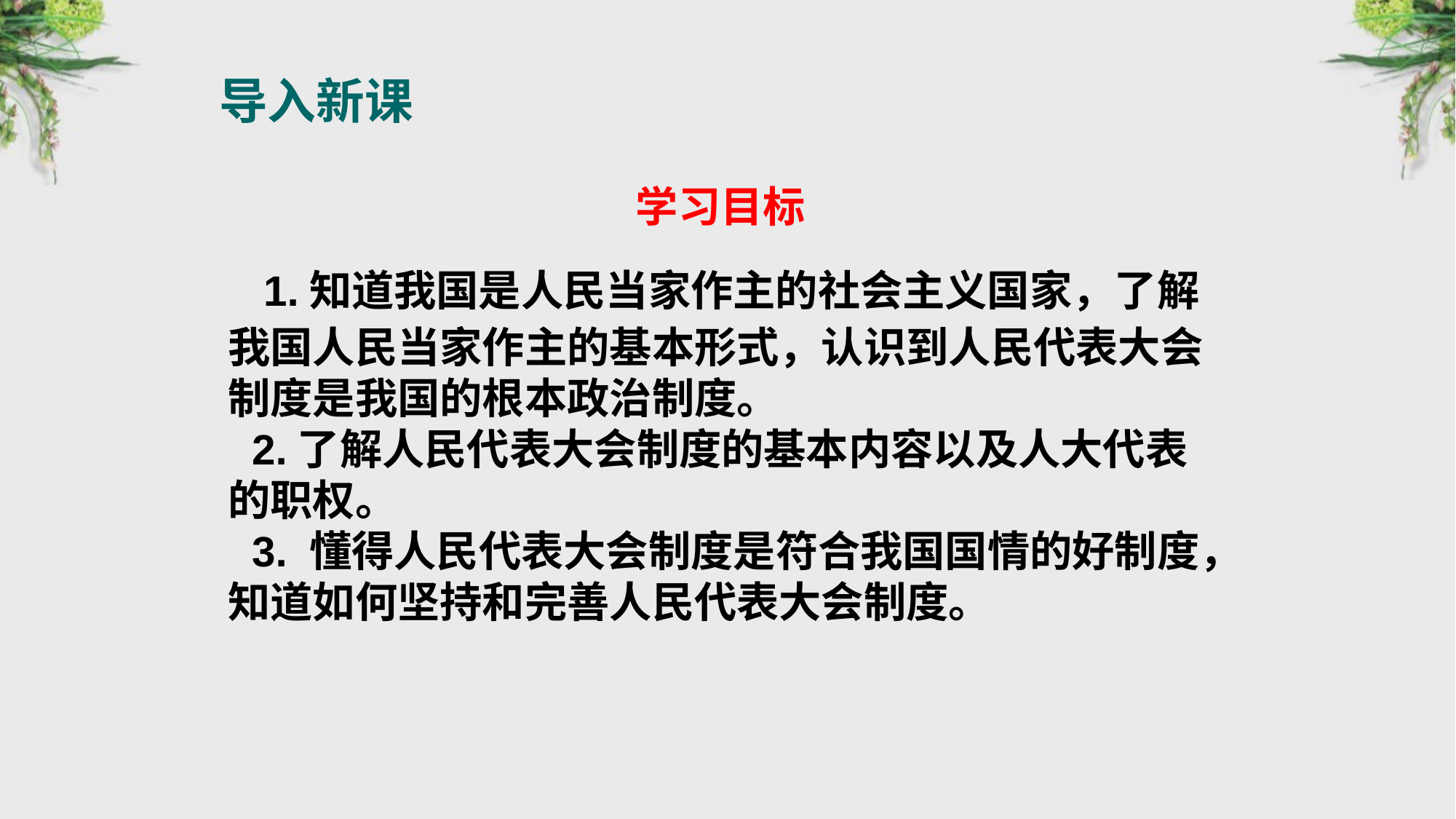

导入新课

  1.知道我国是人民当家作主的社会主义国家，了解我国人民当家作主的基本形式，认识到人民代表大会制度是我国的根本政治制度。
  2.了解人民代表大会制度的基本内容以及人大代表的职权。
  3. 懂得人民代表大会制度是符合我国国情的好制度，知道如何坚持和完善人民代表大会制度。
学习目标